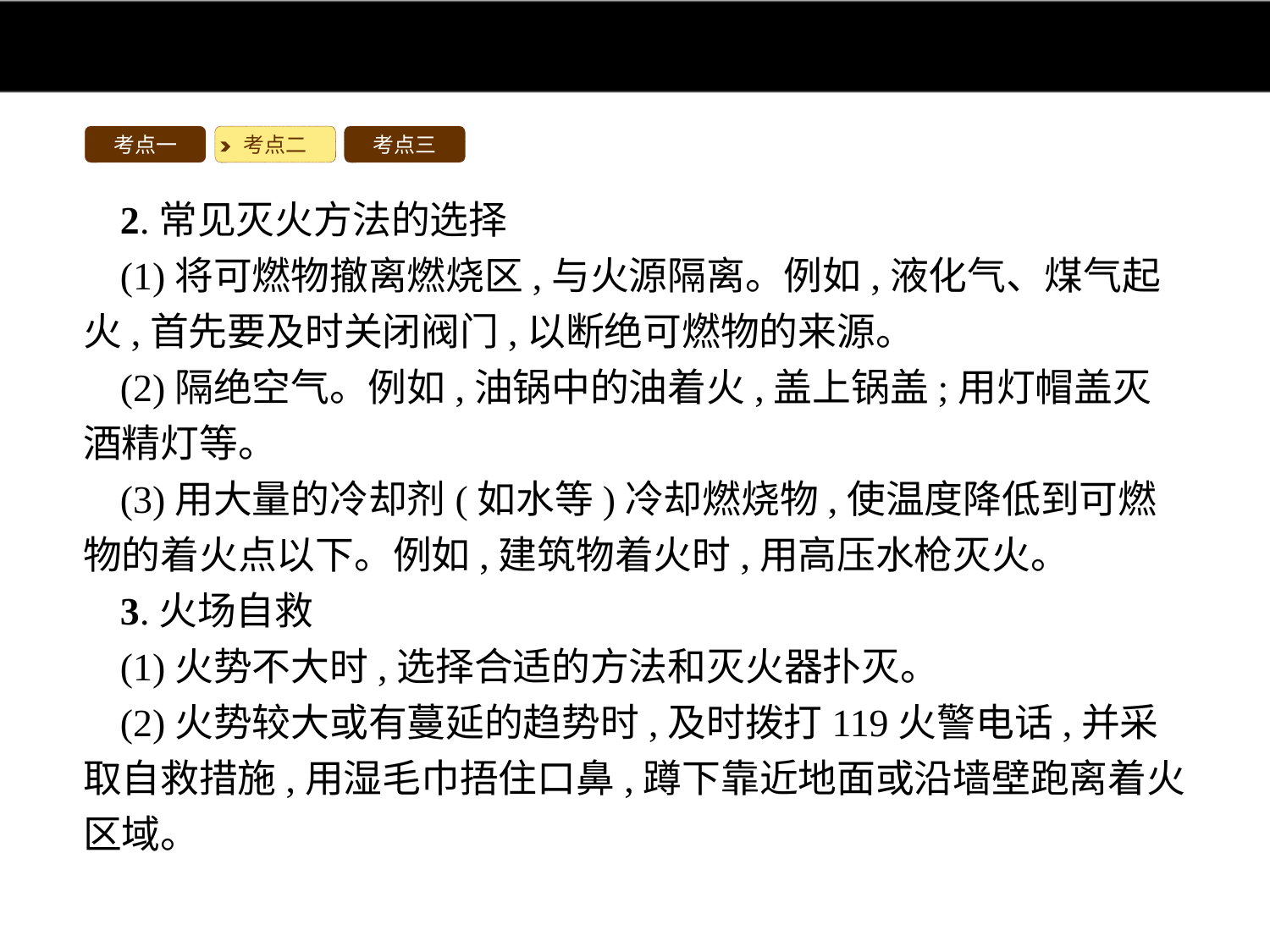

考点一
考点二
考点三

2.常见灭火方法的选择
(1)将可燃物撤离燃烧区,与火源隔离。例如,液化气、煤气起火,首先要及时关闭阀门,以断绝可燃物的来源。
(2)隔绝空气。例如,油锅中的油着火,盖上锅盖;用灯帽盖灭酒精灯等。
(3)用大量的冷却剂(如水等)冷却燃烧物,使温度降低到可燃物的着火点以下。例如,建筑物着火时,用高压水枪灭火。
3.火场自救
(1)火势不大时,选择合适的方法和灭火器扑灭。
(2)火势较大或有蔓延的趋势时,及时拨打119火警电话,并采取自救措施,用湿毛巾捂住口鼻,蹲下靠近地面或沿墙壁跑离着火区域。